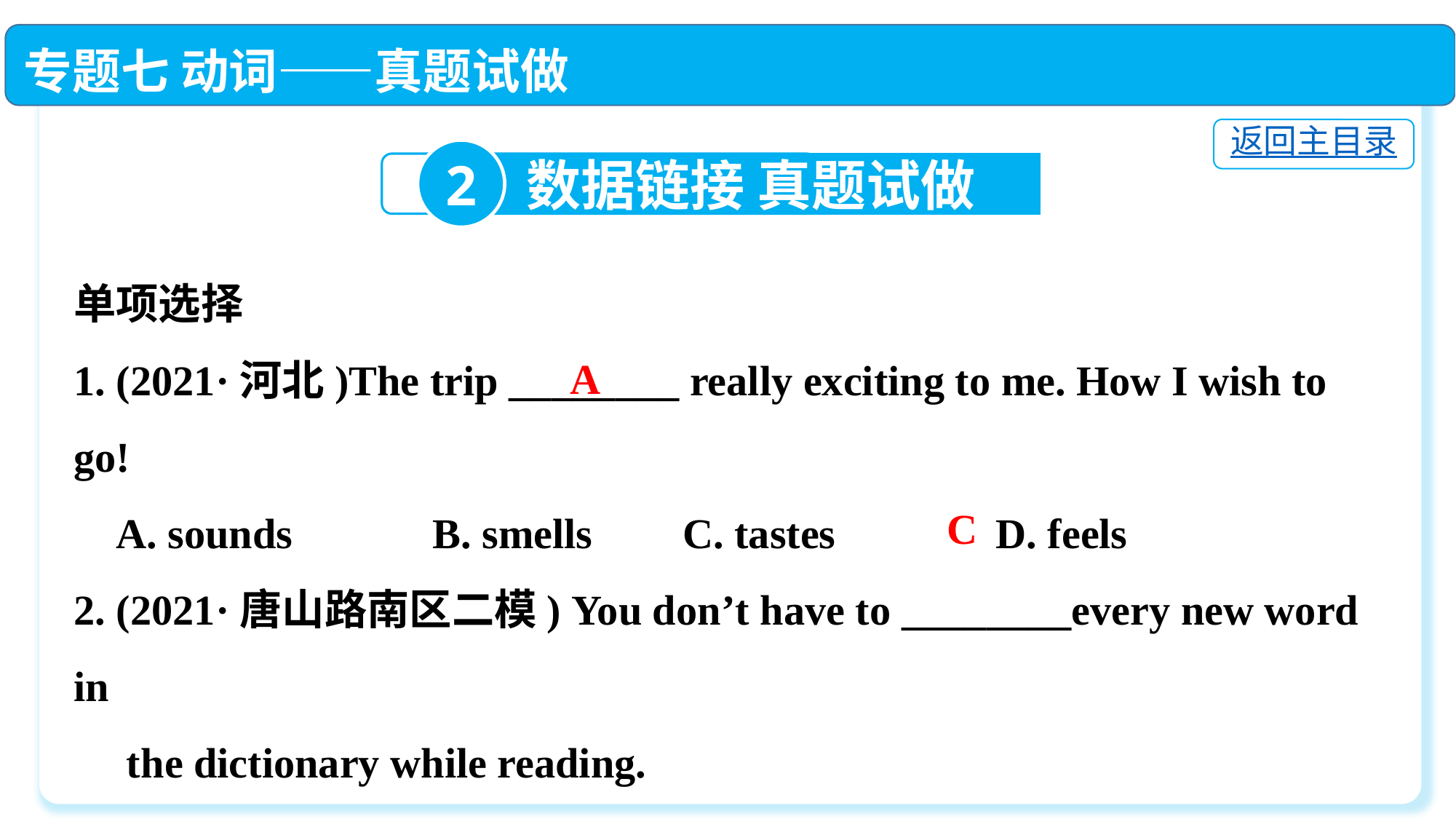

专题七 动词——真题试做

返回主目录
2

数据链接 真题试做
单项选择
1. (2021·河北)The trip ________ really exciting to me. How I wish to go!
    A. sounds	   B. smells	      C. tastes	               D. feels
2. (2021·唐山路南区二模) You don’t have to ________every new word in
     the dictionary while reading.
     A. look at　 	                          B. look after
    C. look up　　 	                          D. look for
A
C